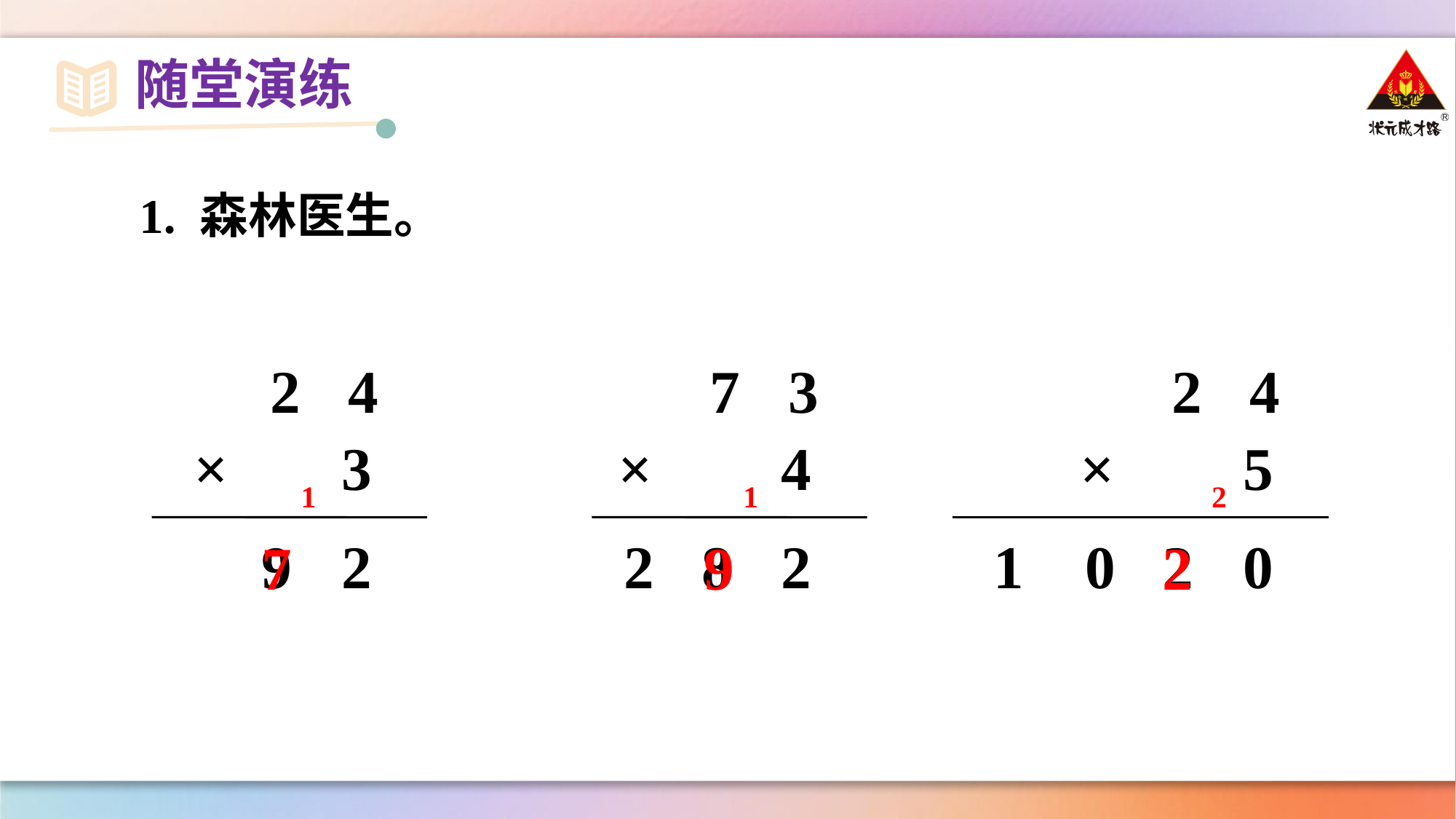

随堂演练

1. 森林医生。
2
4
×
3
7
3
×
4
2
4
×
5
1
1
2
9
2
2
8
2
1
0
2
0
7
9
2